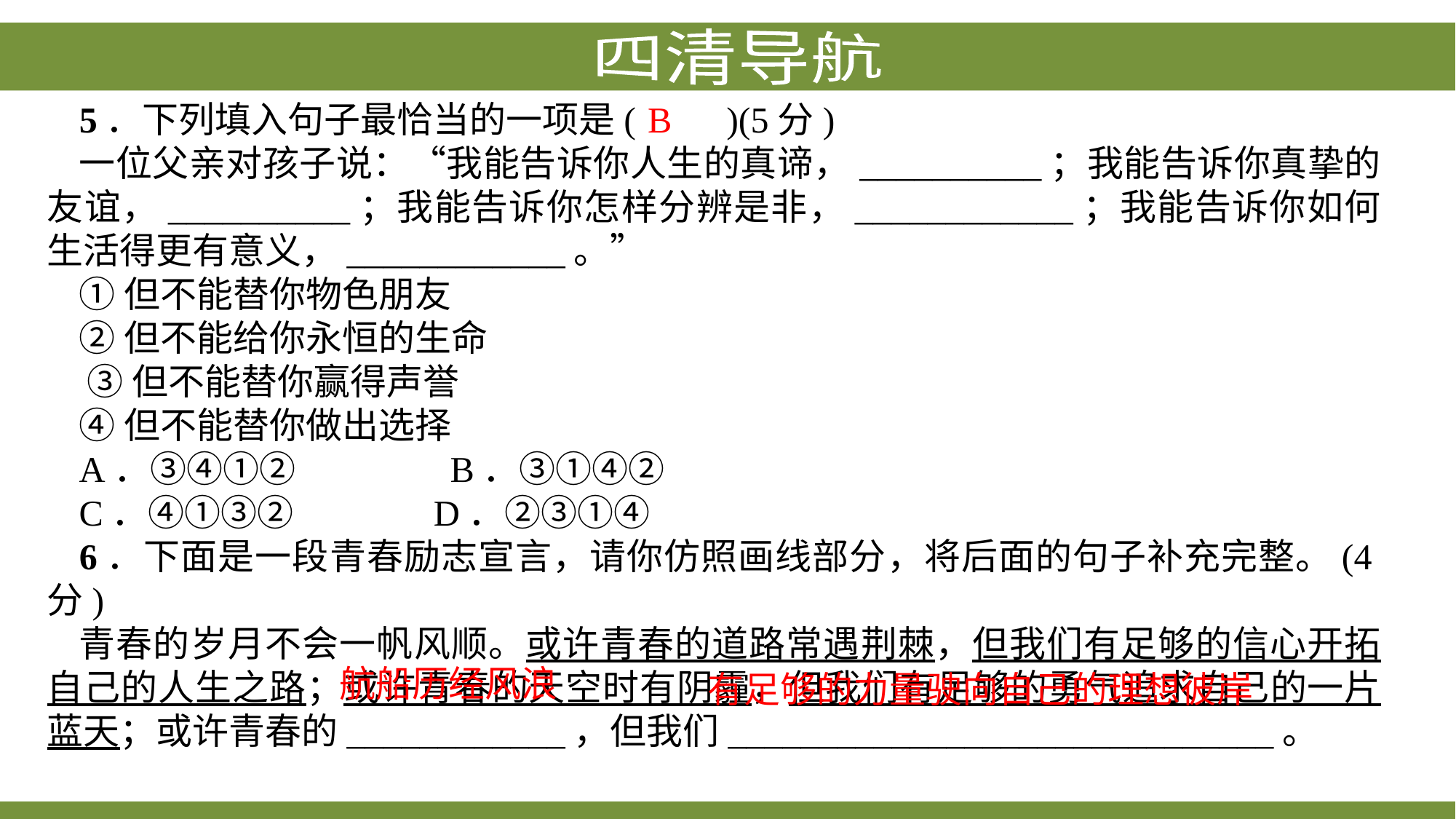

5．下列填入句子最恰当的一项是(　　)(5分)
一位父亲对孩子说：“我能告诉你人生的真谛，__________；我能告诉你真挚的友谊，__________；我能告诉你怎样分辨是非，____________；我能告诉你如何生活得更有意义，____________。”
①但不能替你物色朋友
②但不能给你永恒的生命
 ③但不能替你赢得声誉
④但不能替你做出选择
A．③④①②　　　　B．③①④②
C．④①③②                D．②③①④
6．下面是一段青春励志宣言，请你仿照画线部分，将后面的句子补充完整。(4分)
青春的岁月不会一帆风顺。或许青春的道路常遇荆棘，但我们有足够的信心开拓自己的人生之路；或许青春的天空时有阴霾，但我们有足够的勇气追求自己的一片蓝天；或许青春的____________，但我们______________________________。
B
航船历经风浪
有足够的力量驶向自己的理想彼岸